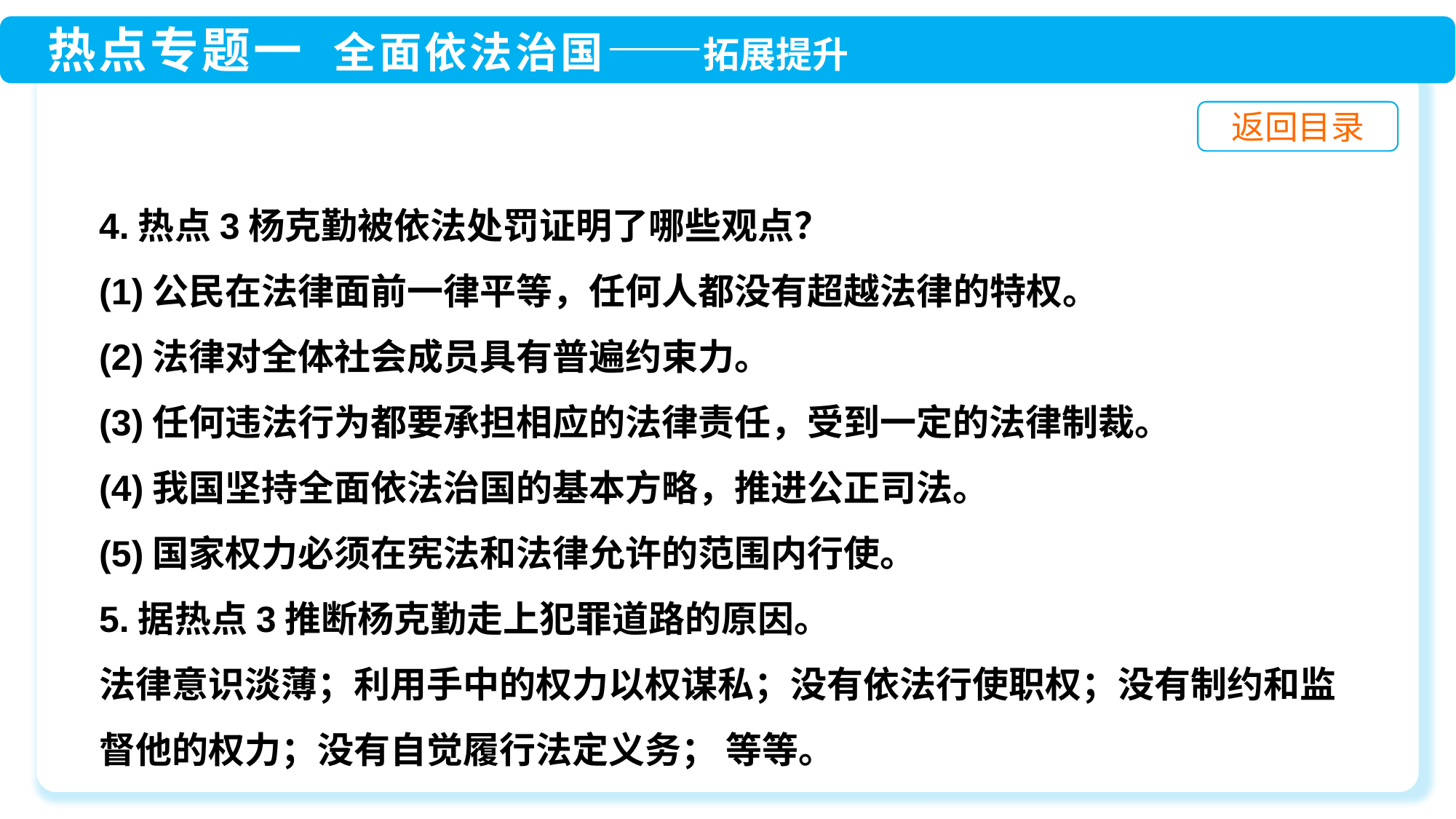

4.热点3杨克勤被依法处罚证明了哪些观点？
(1)公民在法律面前一律平等，任何人都没有超越法律的特权。
(2)法律对全体社会成员具有普遍约束力。
(3)任何违法行为都要承担相应的法律责任，受到一定的法律制裁。
(4)我国坚持全面依法治国的基本方略，推进公正司法。
(5)国家权力必须在宪法和法律允许的范围内行使。
5.据热点3推断杨克勤走上犯罪道路的原因。
法律意识淡薄；利用手中的权力以权谋私；没有依法行使职权；没有制约和监督他的权力；没有自觉履行法定义务； 等等。